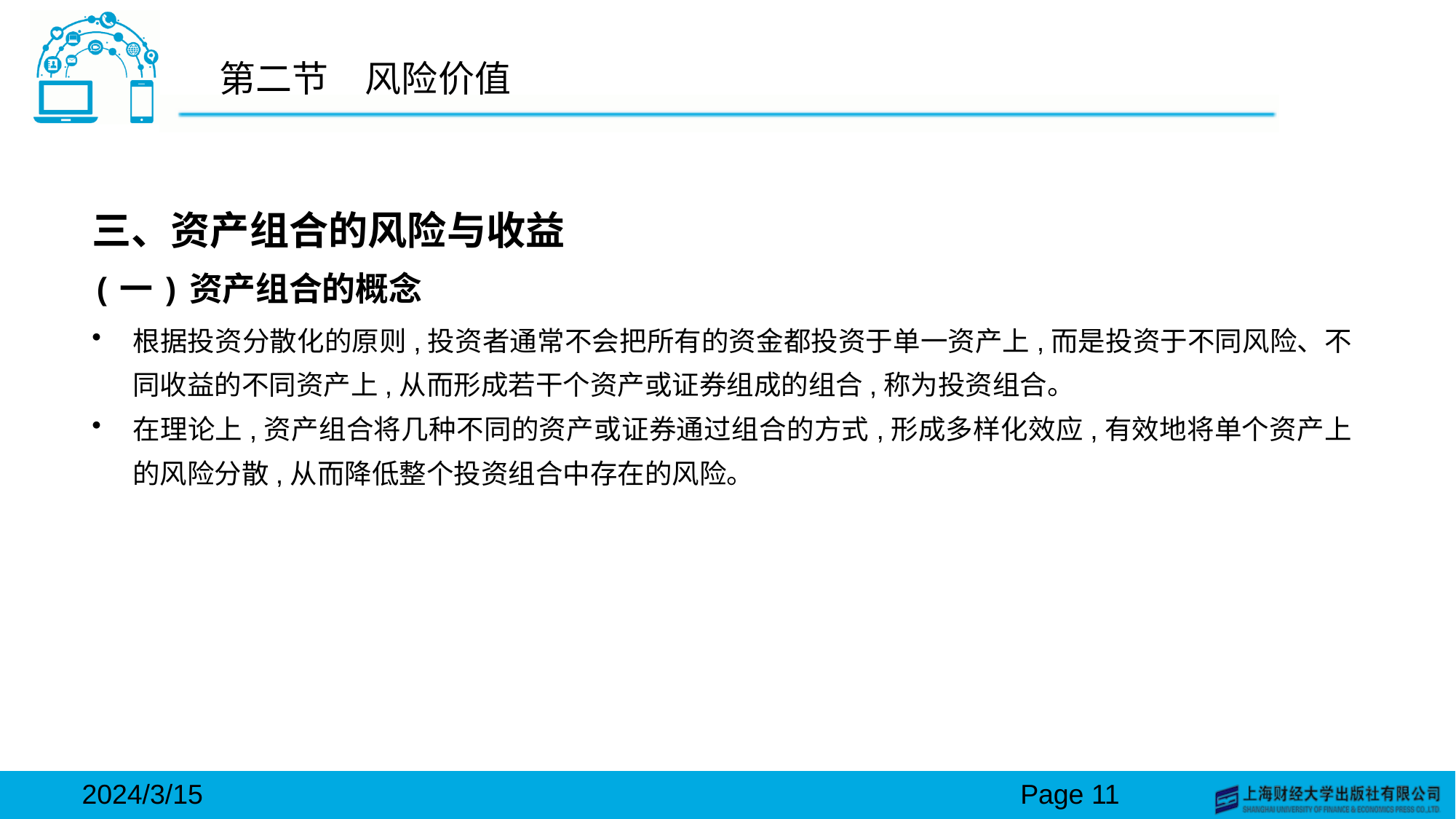

# 第二节　风险价值
三、资产组合的风险与收益
(一)资产组合的概念
根据投资分散化的原则,投资者通常不会把所有的资金都投资于单一资产上,而是投资于不同风险、不同收益的不同资产上,从而形成若干个资产或证券组成的组合,称为投资组合。
在理论上,资产组合将几种不同的资产或证券通过组合的方式,形成多样化效应,有效地将单个资产上的风险分散,从而降低整个投资组合中存在的风险。

2024/3/15
Page 11